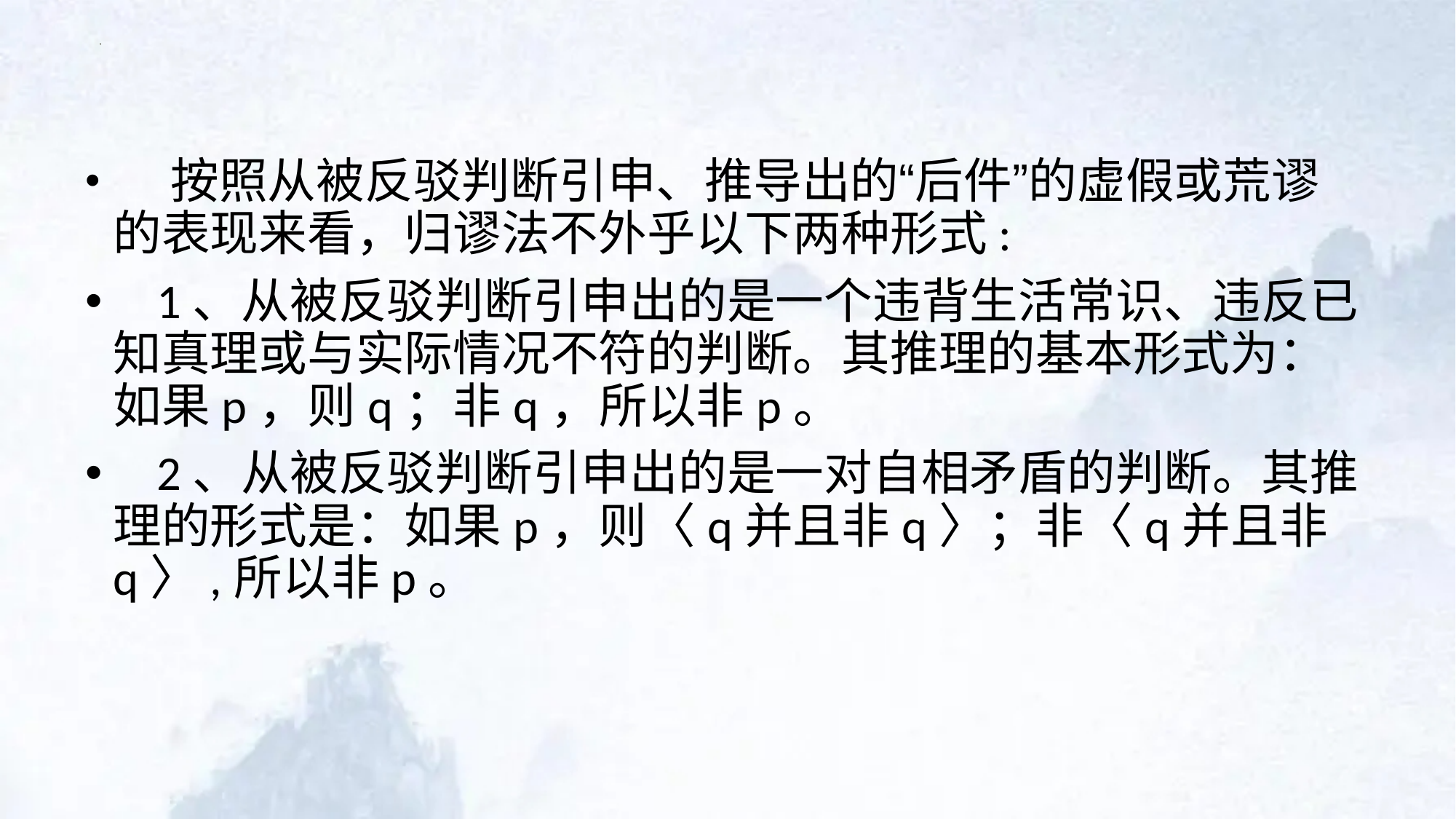

按照从被反驳判断引申、推导出的“后件”的虚假或荒谬的表现来看，归谬法不外乎以下两种形式:
    1、从被反驳判断引申出的是一个违背生活常识、违反已知真理或与实际情况不符的判断。其推理的基本形式为：如果p，则q；非q，所以非p。
    2、从被反驳判断引申出的是一对自相矛盾的判断。其推理的形式是：如果p，则〈q并且非q〉；非〈q并且非q〉,所以非p。